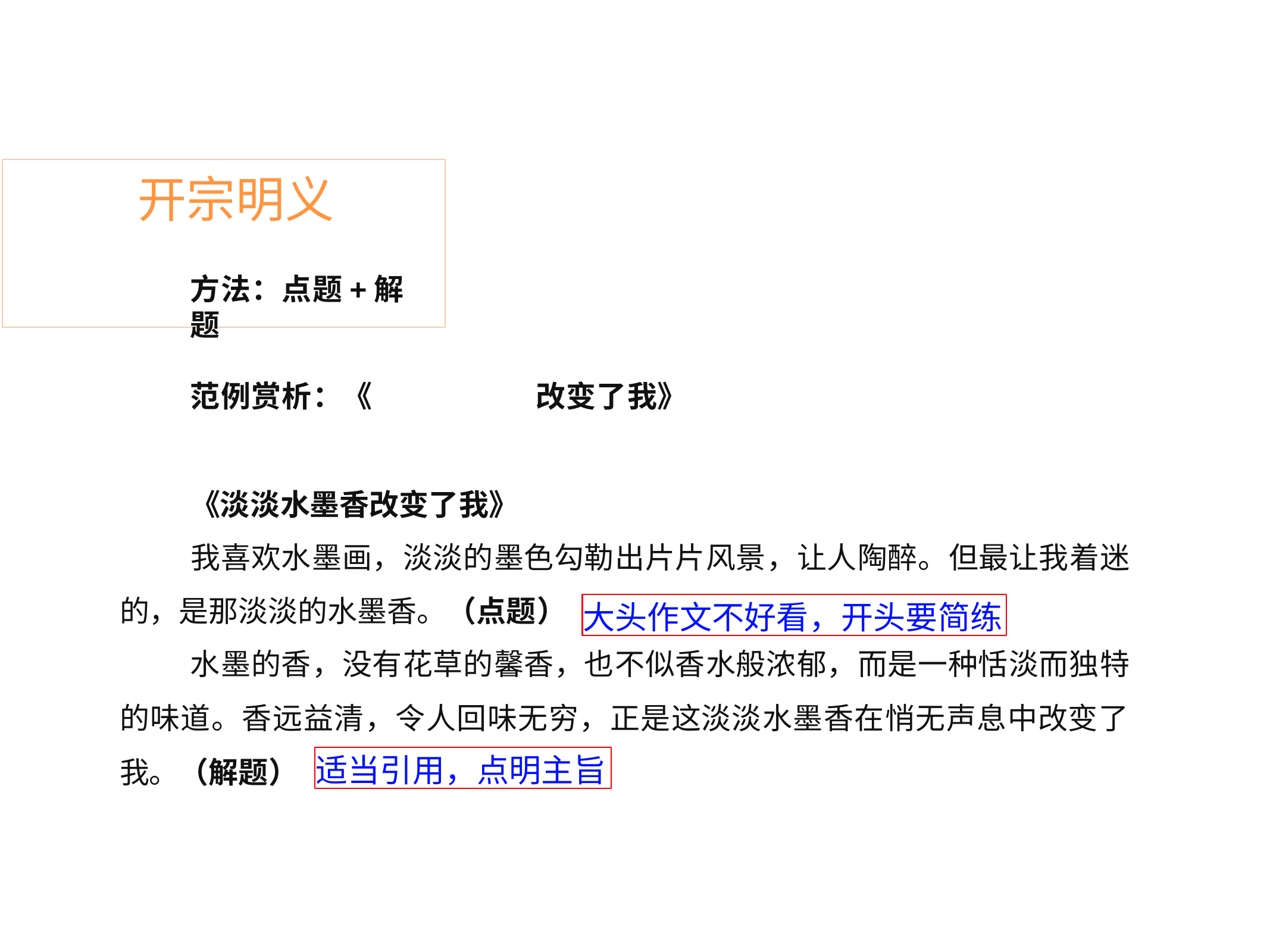

# 开宗明义
方法：点题+解题
范例赏析：《
改变了我》
《淡淡水墨香改变了我》
我喜欢水墨画，淡淡的墨色勾勒出片片风景，让人陶醉。但最让我着迷
的，是那淡淡的水墨香。（点题）
大头作文不好看，开头要简练
水墨的香，没有花草的馨香，也不似香水般浓郁，而是一种恬淡而独特 的味道。香远益清，令人回味无穷，正是这淡淡水墨香在悄无声息中改变了
适当引用，点明主旨
我。（解题）